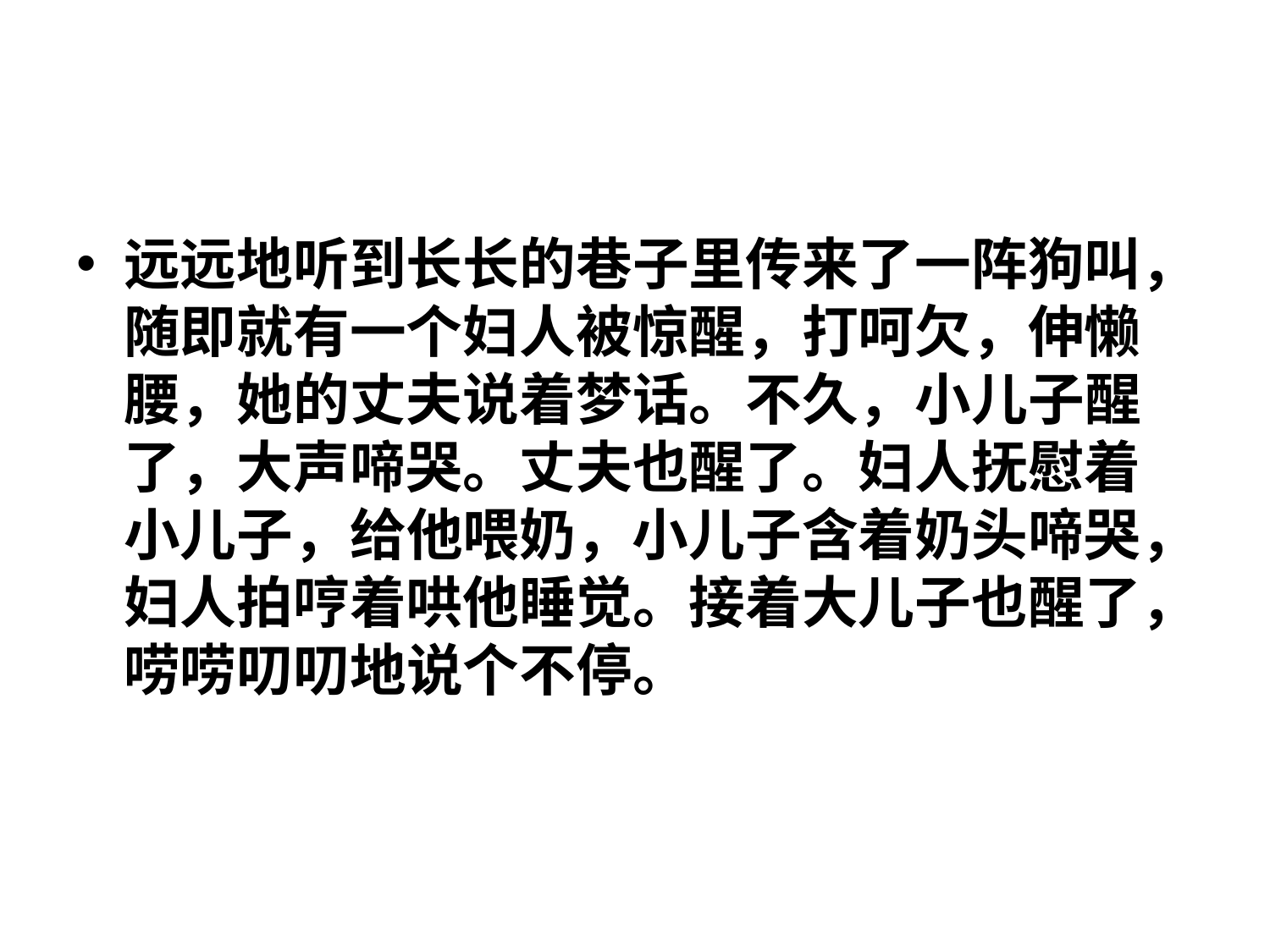

远远地听到长长的巷子里传来了一阵狗叫，随即就有一个妇人被惊醒，打呵欠，伸懒腰，她的丈夫说着梦话。不久，小儿子醒了，大声啼哭。丈夫也醒了。妇人抚慰着小儿子，给他喂奶，小儿子含着奶头啼哭，妇人拍哼着哄他睡觉。接着大儿子也醒了，唠唠叨叨地说个不停。